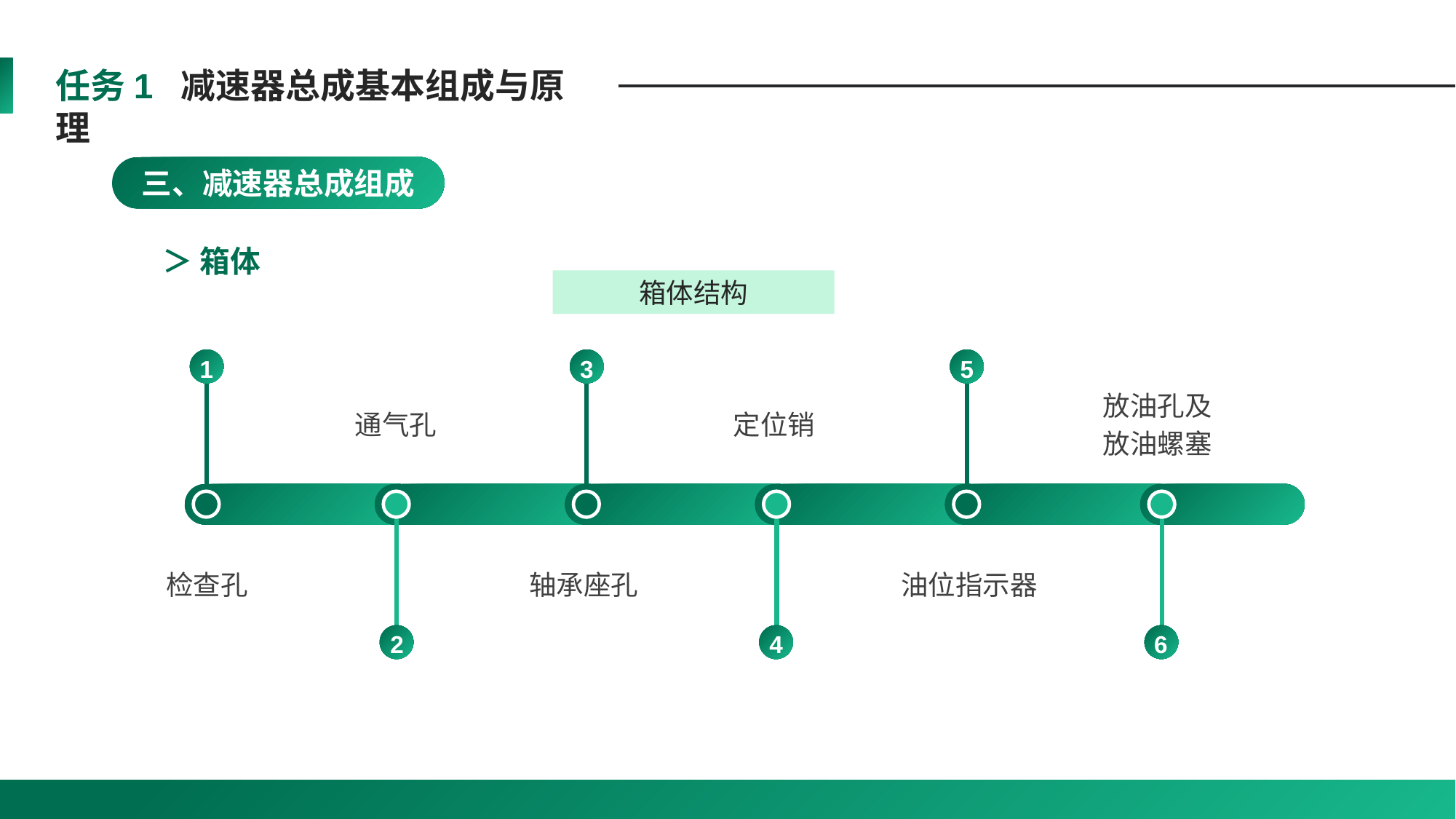

任务1  减速器总成基本组成与原理
三、减速器总成组成
＞ 箱体
箱体结构
1
3
5

放油孔及
放油螺塞
通气孔
定位销

检查孔
轴承座孔
油位指示器
2
4
6